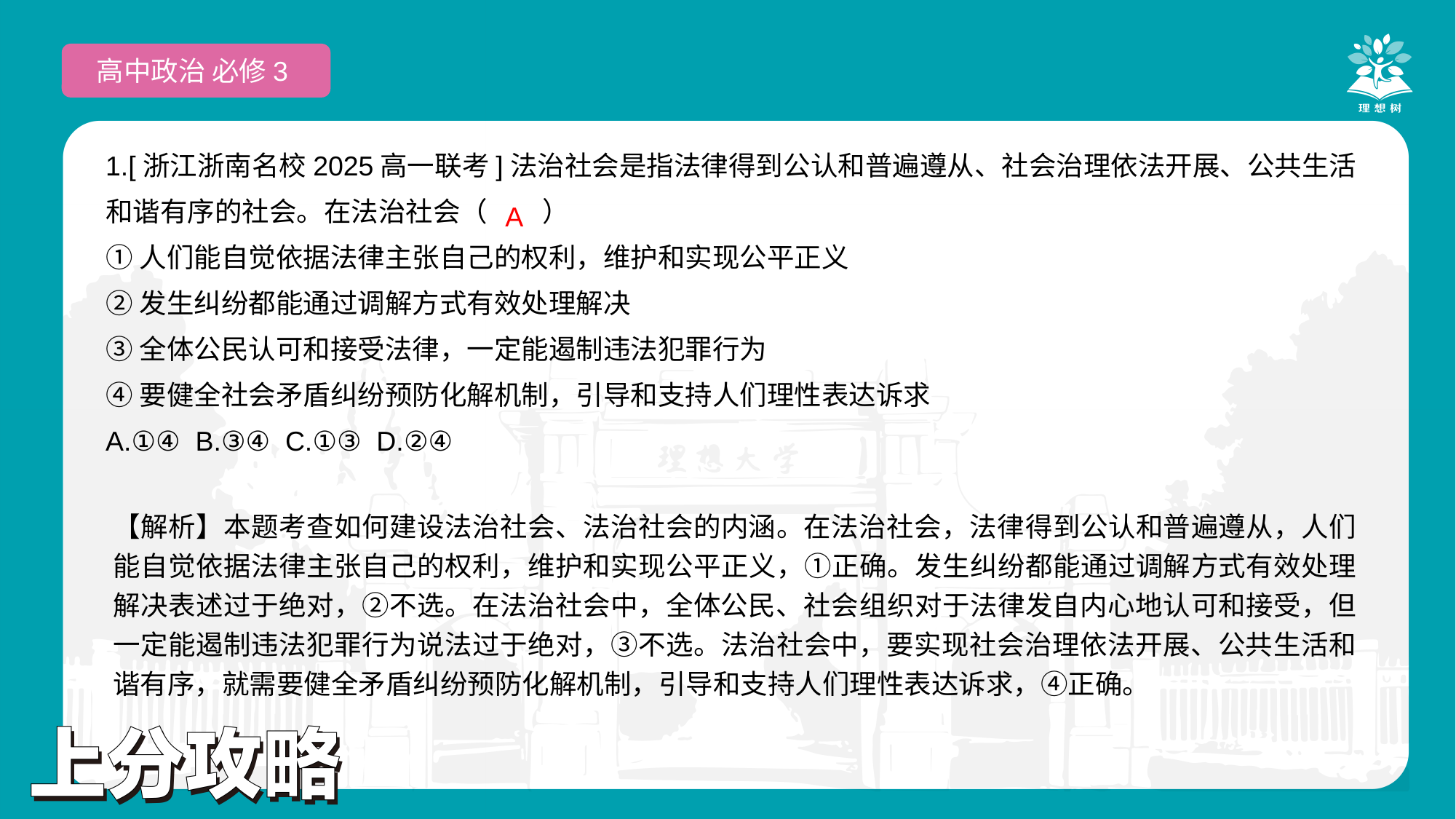

高中政治 必修3
1.[浙江浙南名校2025高一联考]法治社会是指法律得到公认和普遍遵从、社会治理依法开展、公共生活和谐有序的社会。在法治社会（　　）
①人们能自觉依据法律主张自己的权利，维护和实现公平正义
②发生纠纷都能通过调解方式有效处理解决
③全体公民认可和接受法律，一定能遏制违法犯罪行为
④要健全社会矛盾纠纷预防化解机制，引导和支持人们理性表达诉求
A.①④  B.③④  C.①③  D.②④
 A
【解析】本题考查如何建设法治社会、法治社会的内涵。在法治社会，法律得到公认和普遍遵从，人们能自觉依据法律主张自己的权利，维护和实现公平正义，①正确。发生纠纷都能通过调解方式有效处理解决表述过于绝对，②不选。在法治社会中，全体公民、社会组织对于法律发自内心地认可和接受，但一定能遏制违法犯罪行为说法过于绝对，③不选。法治社会中，要实现社会治理依法开展、公共生活和谐有序，就需要健全矛盾纠纷预防化解机制，引导和支持人们理性表达诉求，④正确。